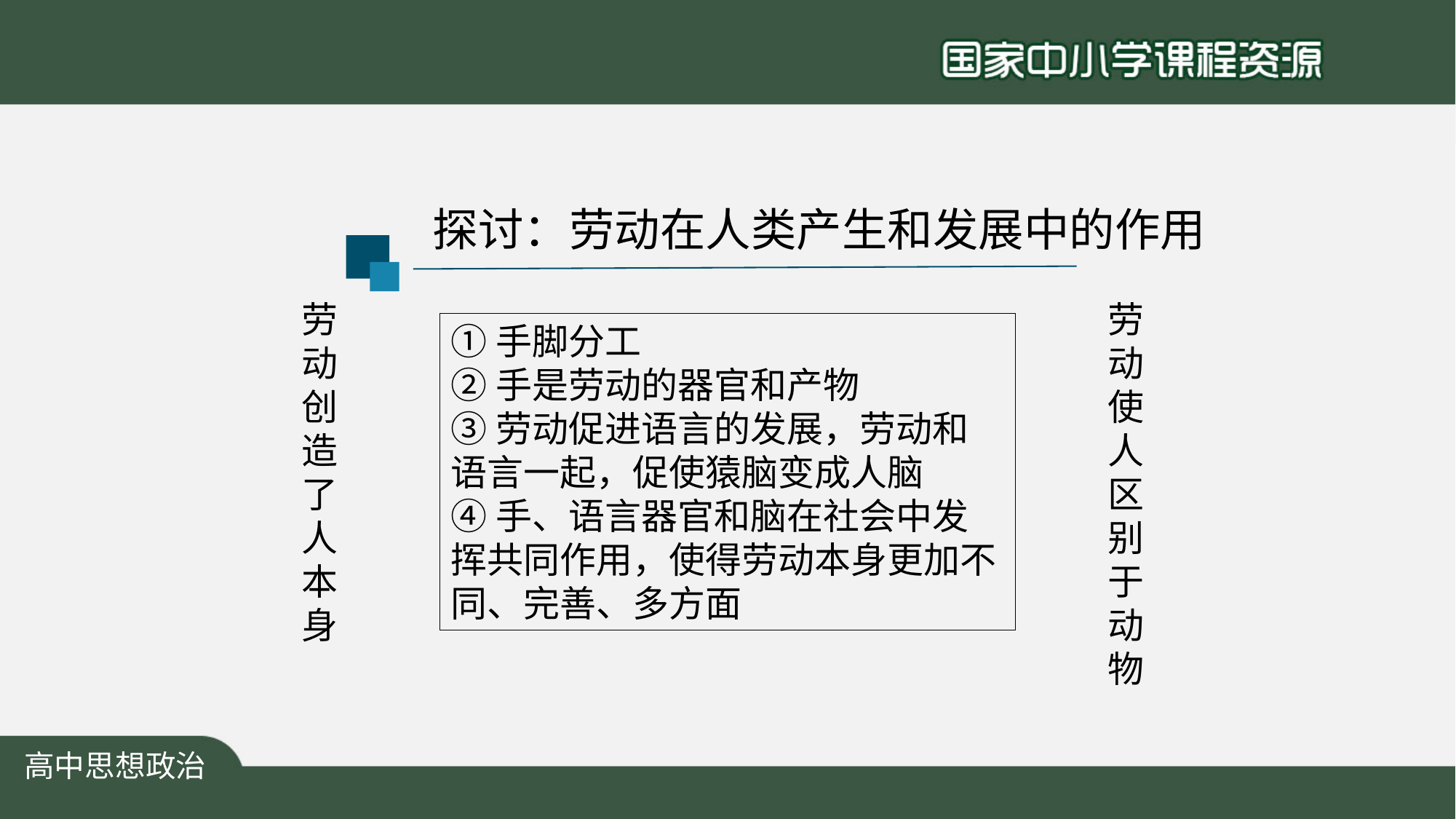

探讨：劳动在人类产生和发展中的作用

劳
动
创
造
了
人
本
身
劳
动
使
人
区
别
于
动
物
①手脚分工
②手是劳动的器官和产物
③劳动促进语言的发展，劳动和语言一起，促使猿脑变成人脑
④手、语言器官和脑在社会中发挥共同作用，使得劳动本身更加不同、完善、多方面